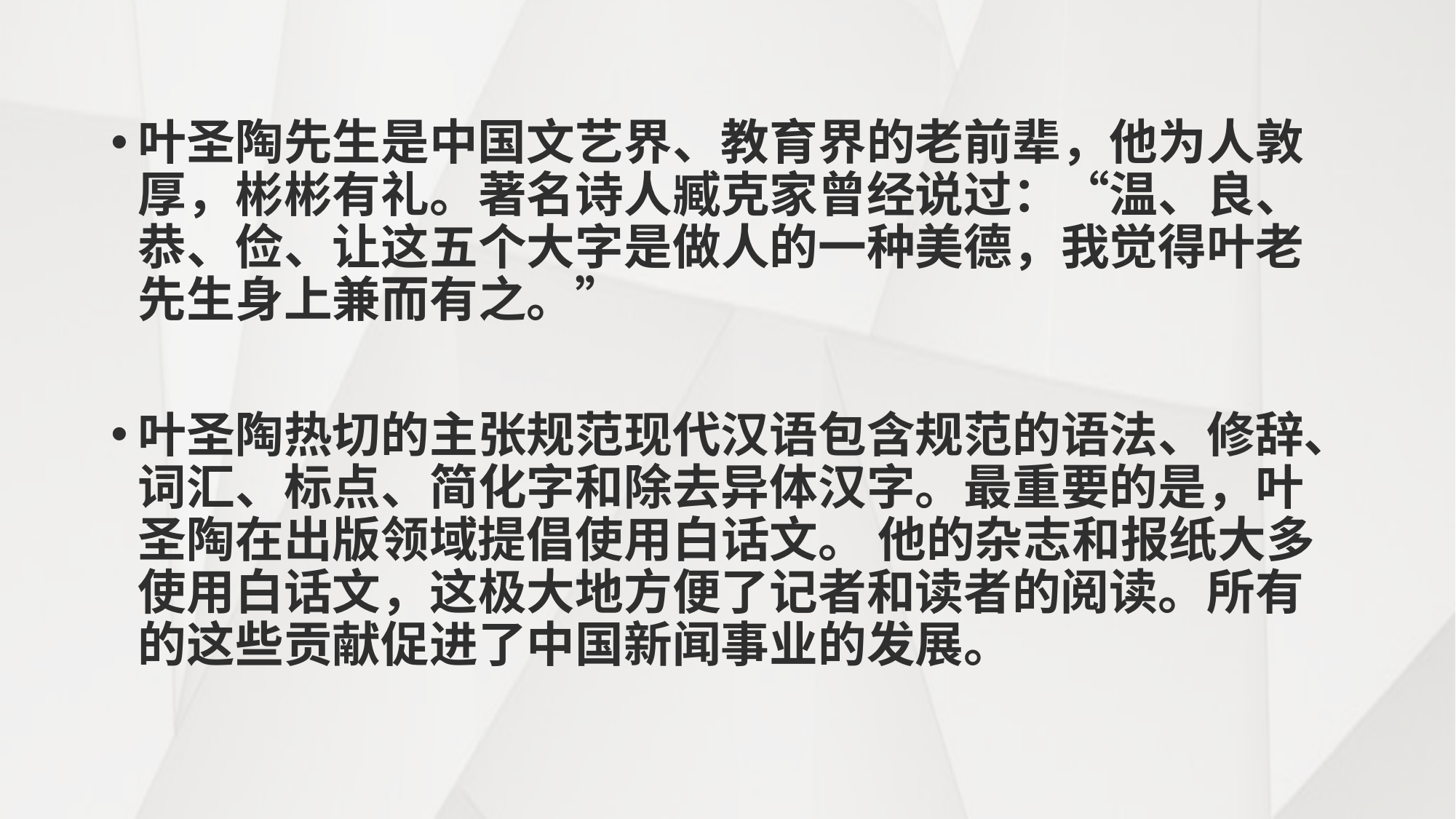

叶圣陶先生是中国文艺界、教育界的老前辈，他为人敦厚，彬彬有礼。著名诗人臧克家曾经说过：“温、良、恭、俭、让这五个大字是做人的一种美德，我觉得叶老先生身上兼而有之。”

叶圣陶热切的主张规范现代汉语包含规范的语法、修辞、词汇、标点、简化字和除去异体汉字。最重要的是，叶圣陶在出版领域提倡使用白话文。 他的杂志和报纸大多使用白话文，这极大地方便了记者和读者的阅读。所有的这些贡献促进了中国新闻事业的发展。